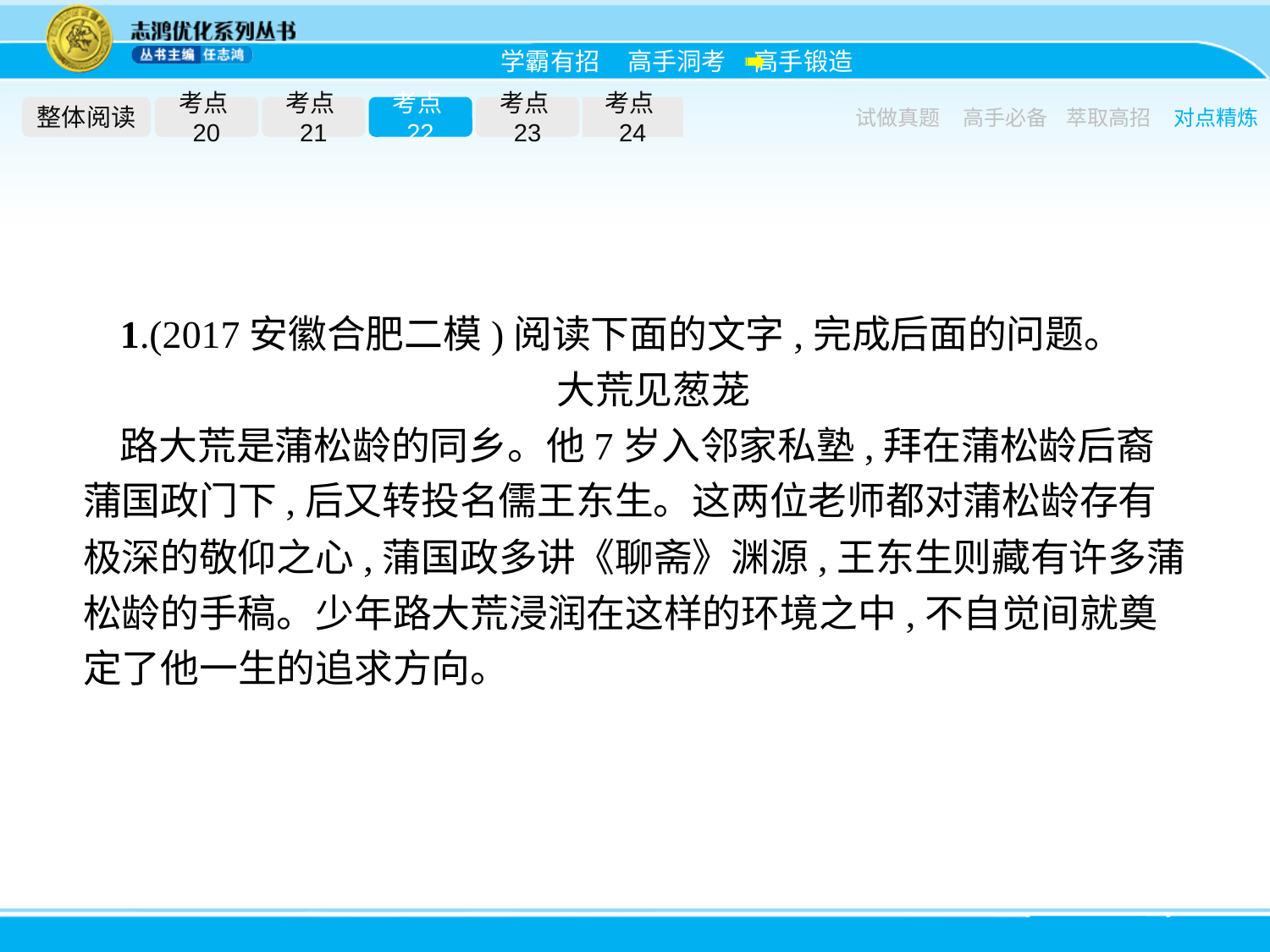

整体阅读
考点20
考点21
考点22
考点23
考点24
试做真题
高手必备
萃取高招
对点精炼
1.(2017安徽合肥二模)阅读下面的文字,完成后面的问题。
大荒见葱茏
路大荒是蒲松龄的同乡。他7岁入邻家私塾,拜在蒲松龄后裔蒲国政门下,后又转投名儒王东生。这两位老师都对蒲松龄存有极深的敬仰之心,蒲国政多讲《聊斋》渊源,王东生则藏有许多蒲松龄的手稿。少年路大荒浸润在这样的环境之中,不自觉间就奠定了他一生的追求方向。